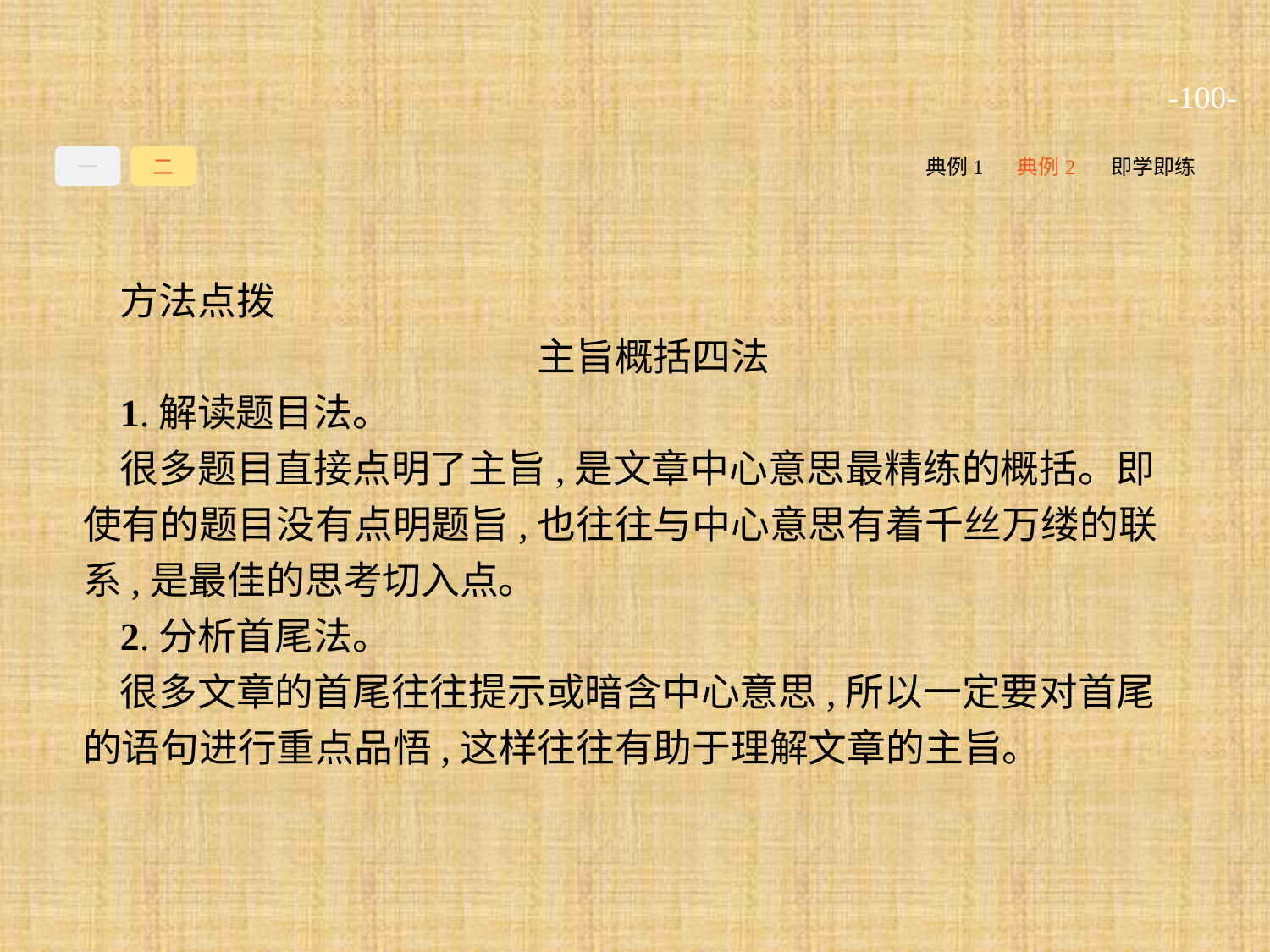

-100-
一
二
典例1
典例2
即学即练
方法点拨
主旨概括四法
1.解读题目法。
很多题目直接点明了主旨,是文章中心意思最精练的概括。即使有的题目没有点明题旨,也往往与中心意思有着千丝万缕的联系,是最佳的思考切入点。
2.分析首尾法。
很多文章的首尾往往提示或暗含中心意思,所以一定要对首尾的语句进行重点品悟,这样往往有助于理解文章的主旨。